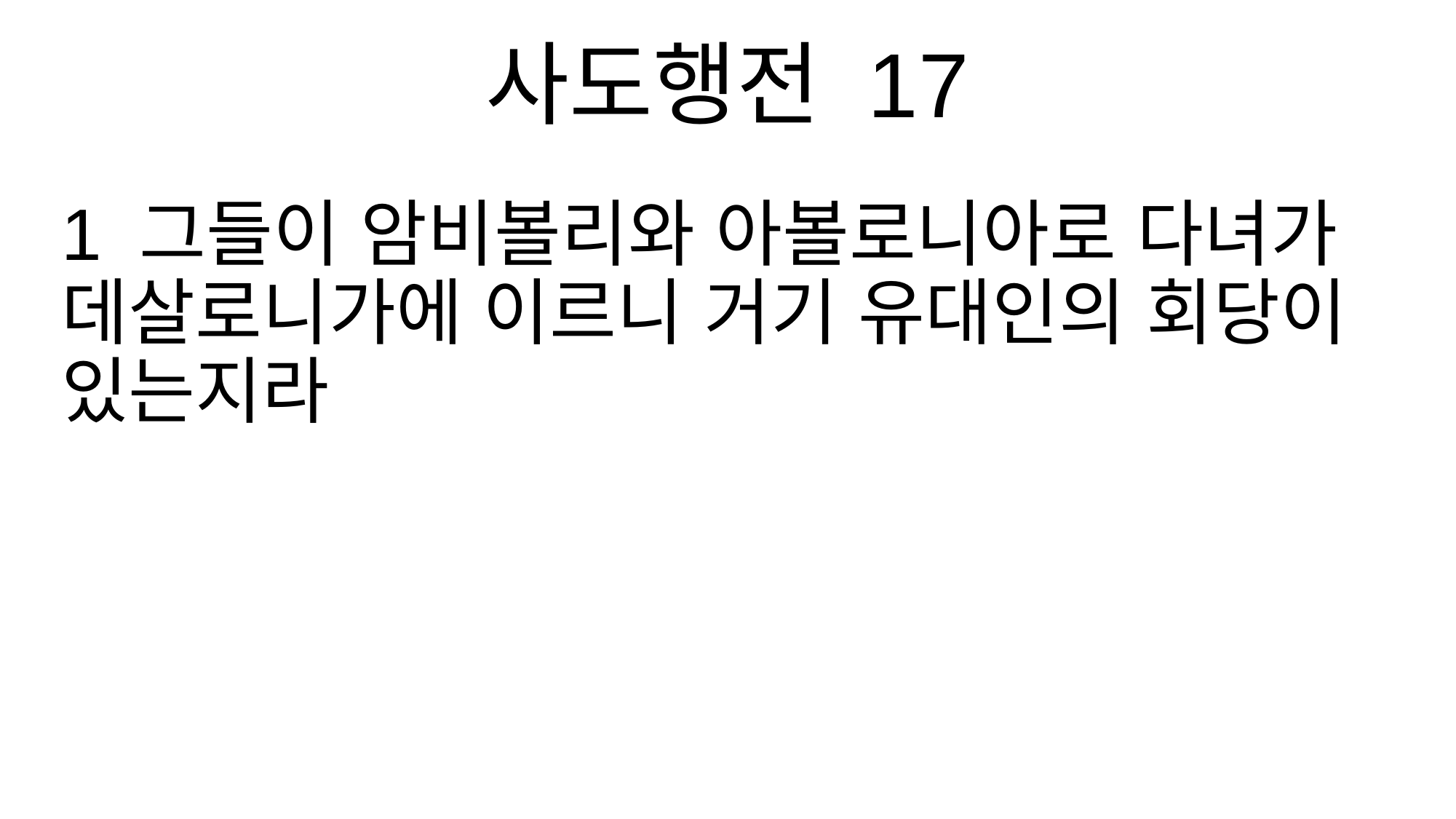

사도행전 17
1 그들이 암비볼리와 아볼로니아로 다녀가 데살로니가에 이르니 거기 유대인의 회당이 있는지라